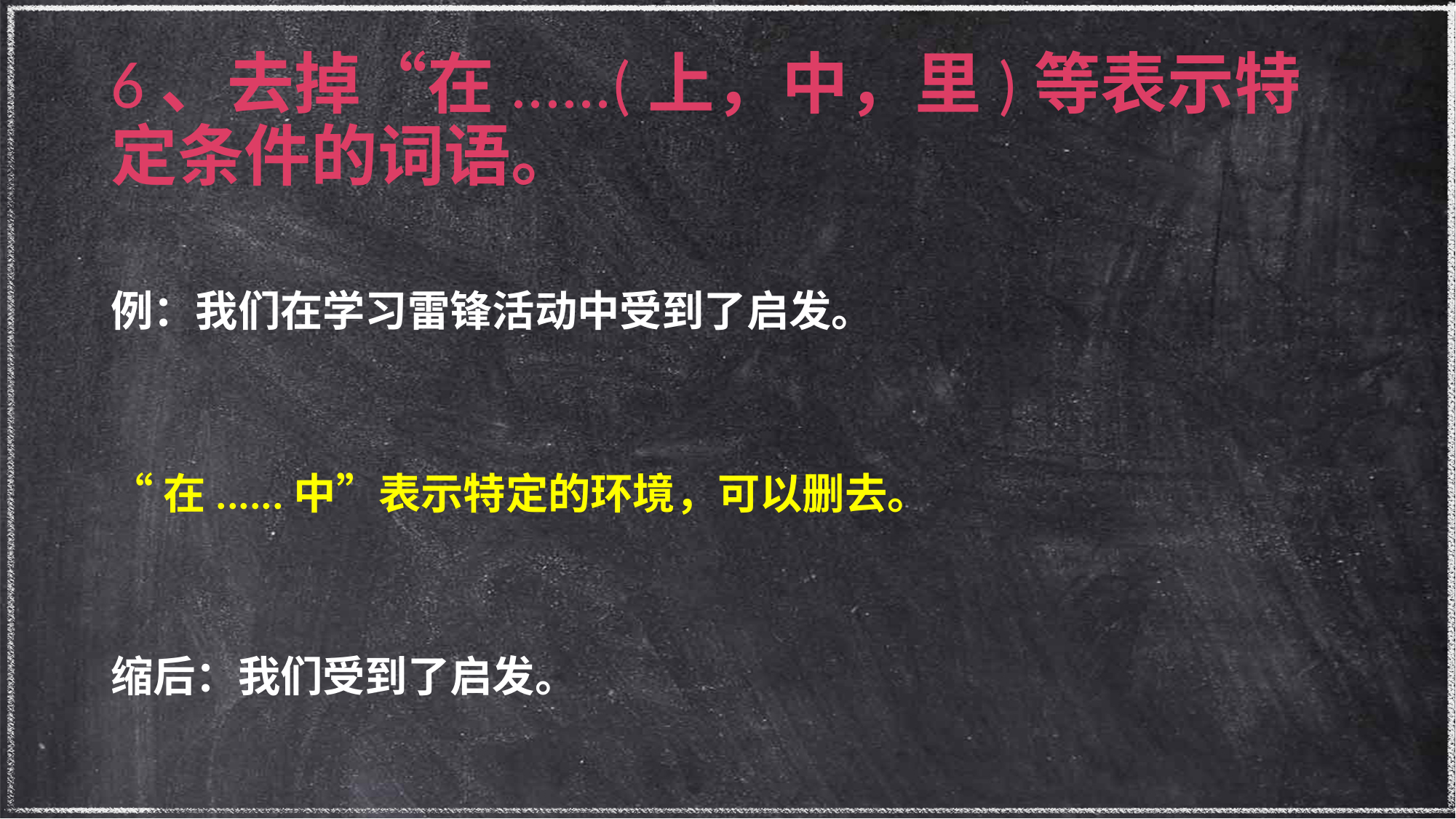

# 6、去掉“在......(上，中，里)等表示特定条件的词语。

例：我们在学习雷锋活动中受到了启发。

“在......中”表示特定的环境，可以删去。

缩后：我们受到了启发。